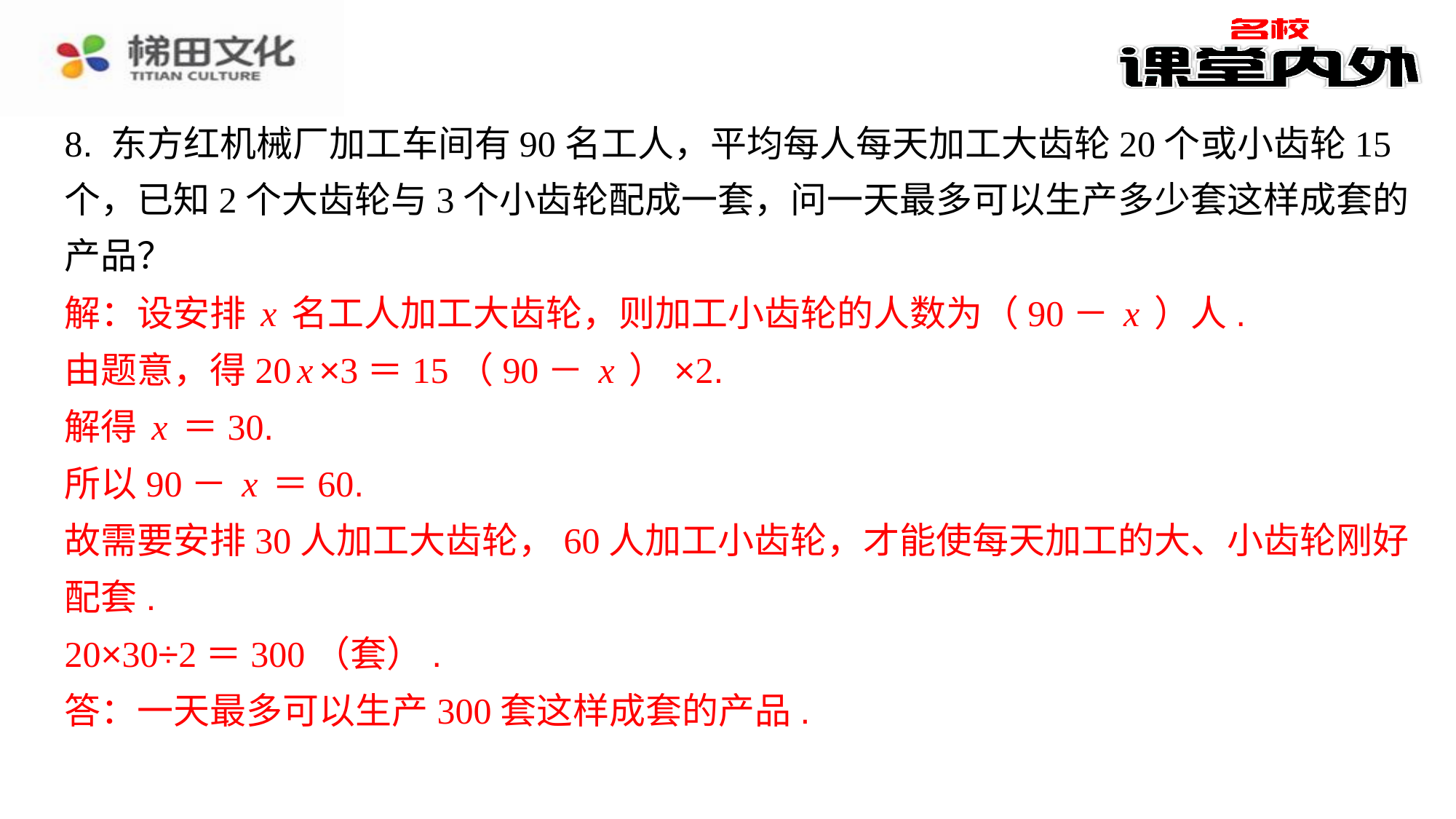

8. 东方红机械厂加工车间有90名工人，平均每人每天加工大齿轮20个或小齿轮15
个，已知2个大齿轮与3个小齿轮配成一套，问一天最多可以生产多少套这样成套的
产品？
解：设安排x名工人加工大齿轮，则加工小齿轮的人数为（90－x）人.
由题意，得20x×3＝15（90－x）×2.
解得x＝30.
所以90－x＝60.
故需要安排30人加工大齿轮，60人加工小齿轮，才能使每天加工的大、小齿轮刚好
配套.
20×30÷2＝300（套）.
答：一天最多可以生产300套这样成套的产品.
解：设安排x名工人加工大齿轮，则加工小齿轮的人数为（90－x）人.
由题意，得20x×3＝15（90－x）×2.
解得x＝30.
所以90－x＝60.
故需要安排30人加工大齿轮，60人加工小齿轮，才能使每天加工的大、小齿轮刚好
配套.
20×30÷2＝300（套）.
答：一天最多可以生产300套这样成套的产品.